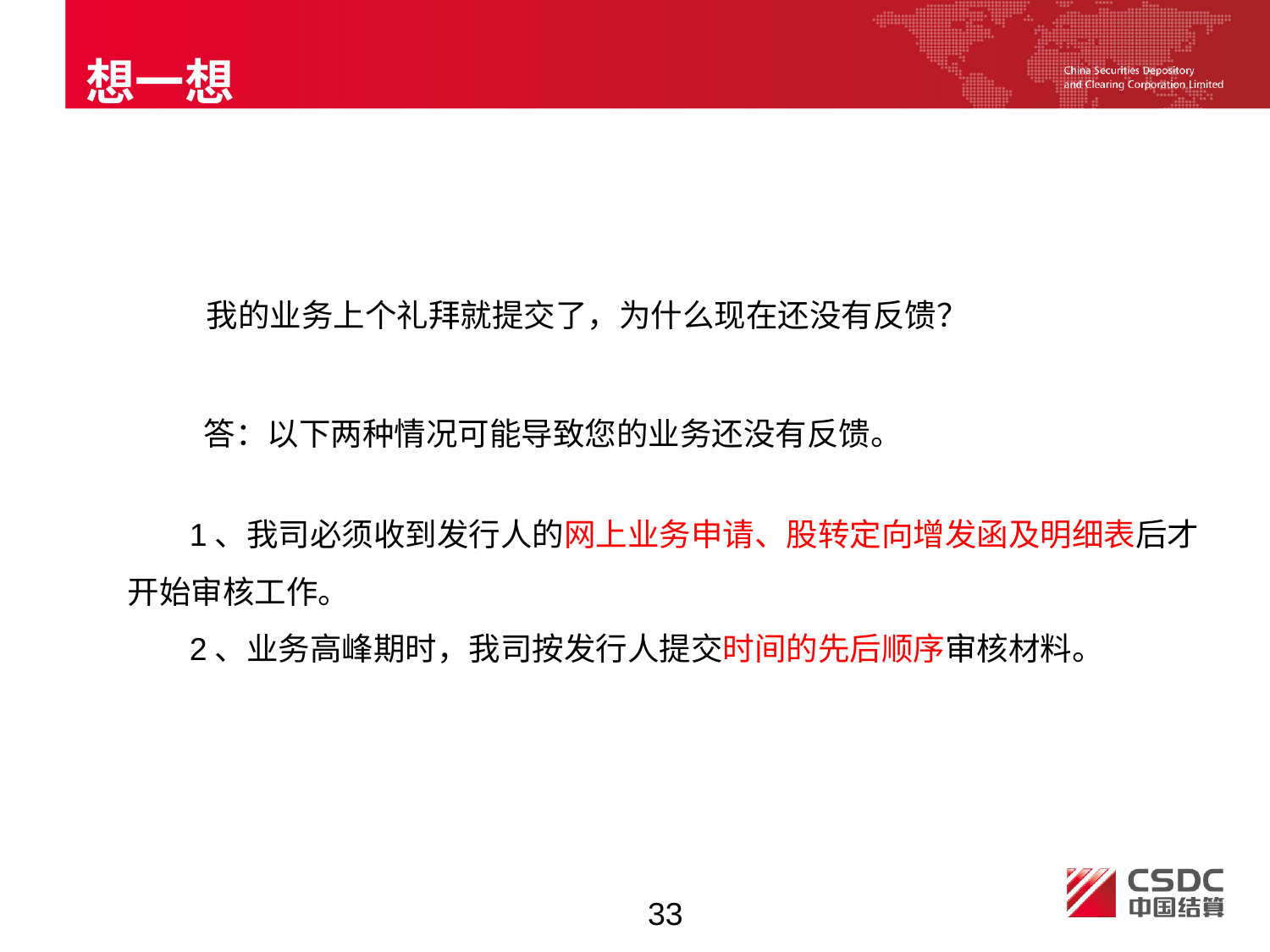

想一想
我的业务上个礼拜就提交了，为什么现在还没有反馈？
答：以下两种情况可能导致您的业务还没有反馈。
       1、我司必须收到发行人的网上业务申请、股转定向增发函及明细表后才开始审核工作。
       2、业务高峰期时，我司按发行人提交时间的先后顺序审核材料。
33